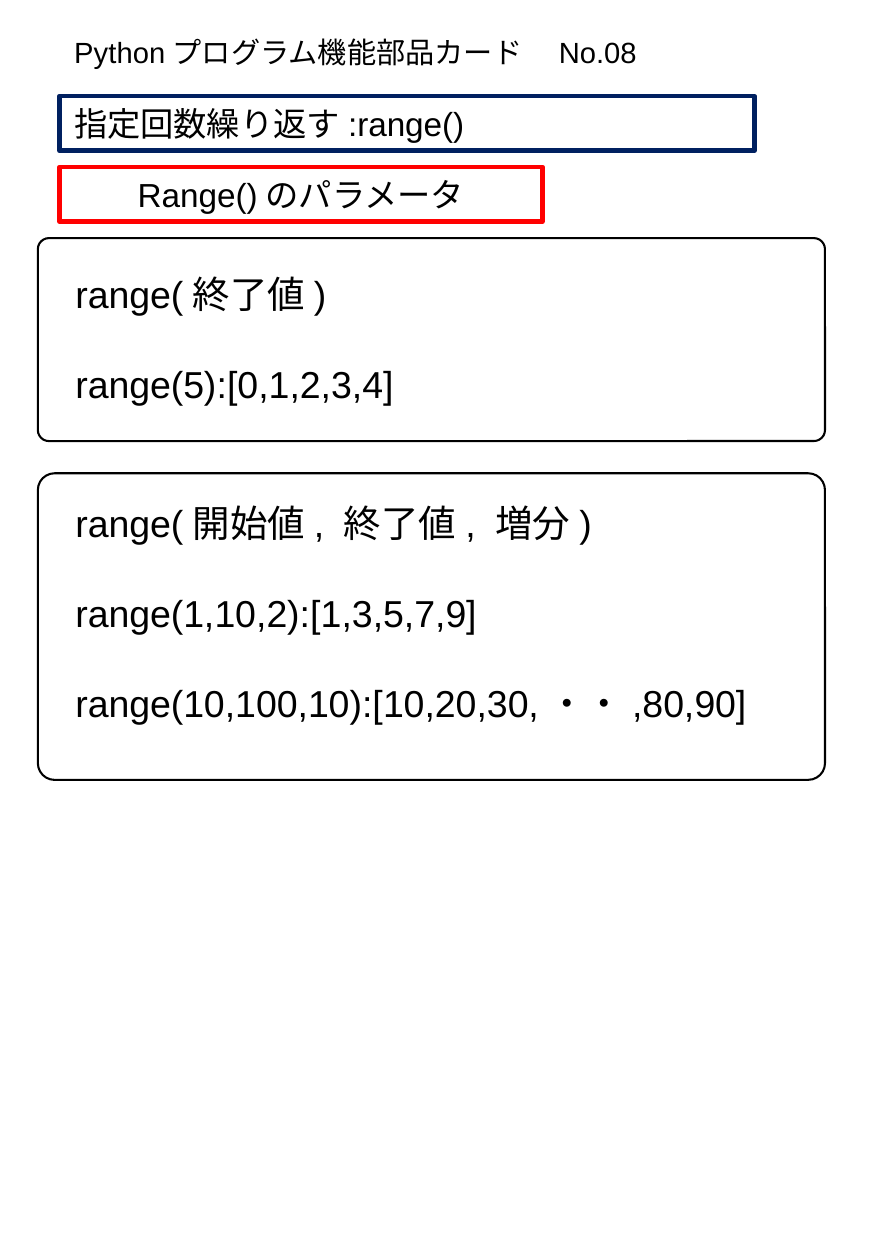

Pythonプログラム機能部品カード　No.08
指定回数繰り返す:range()
Range()のパラメータ

range(終了値)

range(5):[0,1,2,3,4]

range(開始値, 終了値, 増分)

range(1,10,2):[1,3,5,7,9]

range(10,100,10):[10,20,30,・・,80,90]